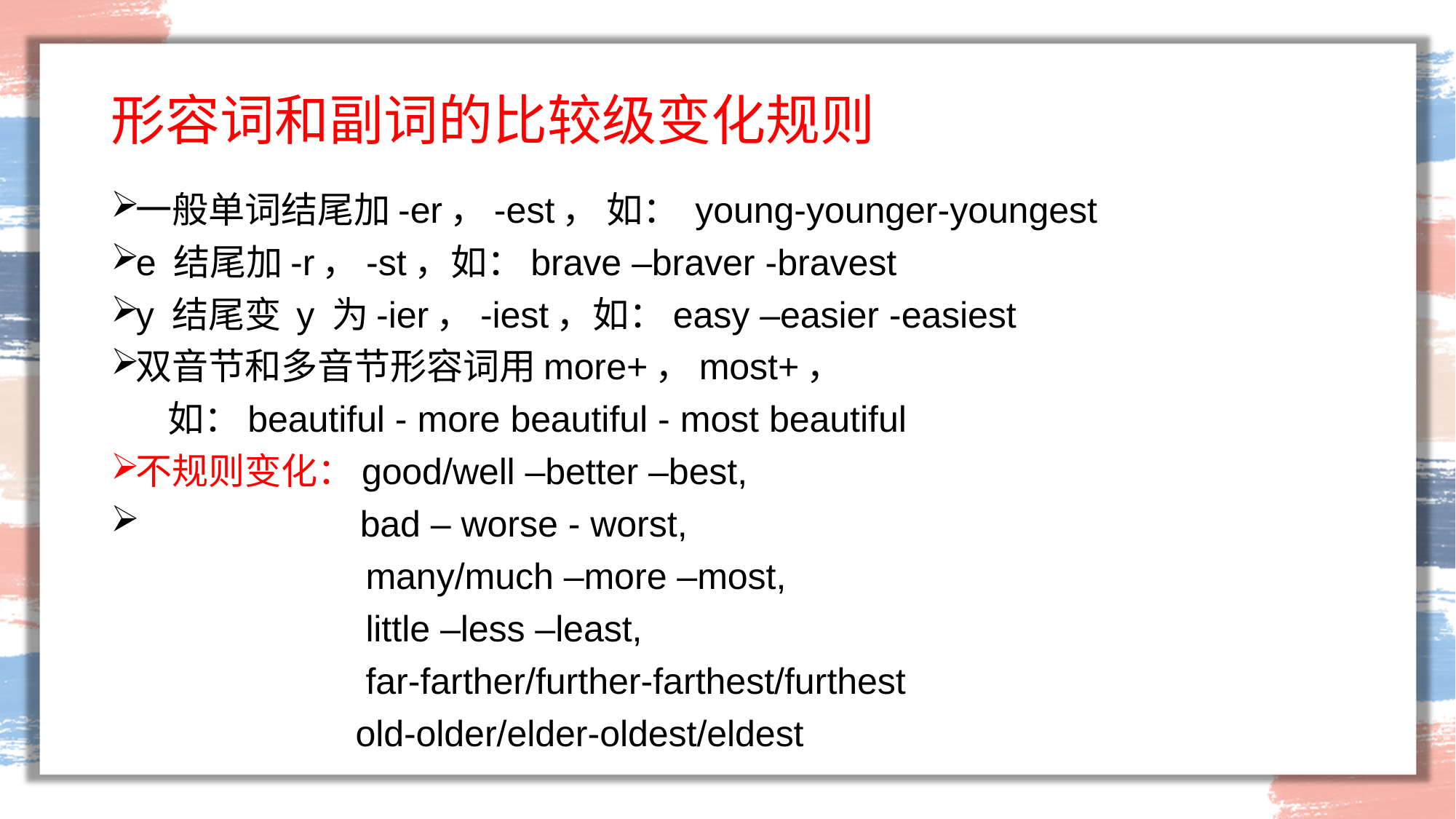

# 形容词和副词的比较级变化规则
一般单词结尾加-er，-est， 如： young-younger-youngest
e 结尾加-r，-st，如：brave –braver -bravest
y 结尾变 y 为-ier，-iest，如：easy –easier -easiest
双音节和多音节形容词用more+，most+，
      如：beautiful - more beautiful - most beautiful
不规则变化：good/well –better –best,
                      bad – worse - worst,
                         many/much –more –most,
                         little –less –least,
                         far-farther/further-farthest/furthest
                        old-older/elder-oldest/eldest